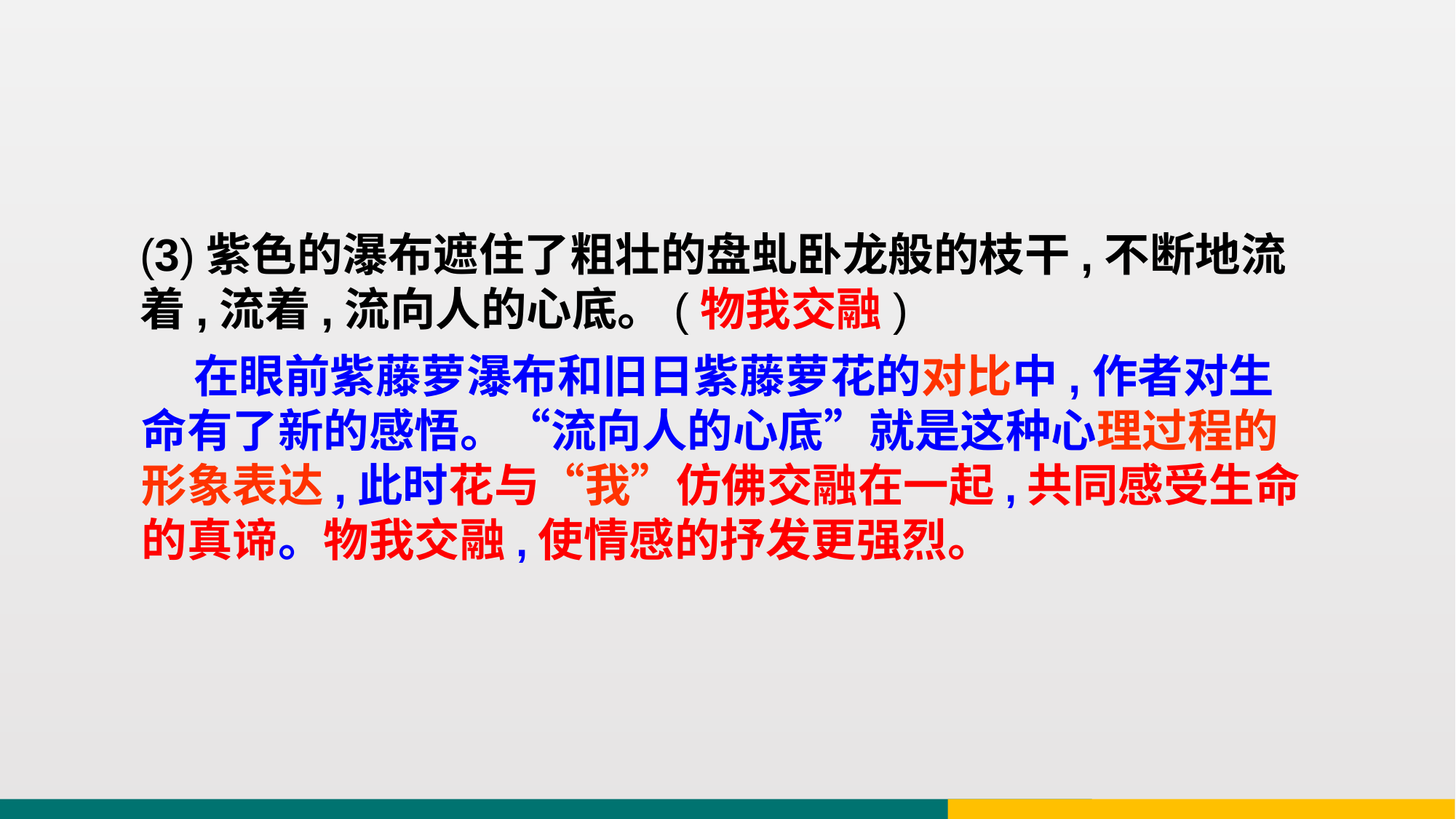

(3)紫色的瀑布遮住了粗壮的盘虬卧龙般的枝干,不断地流着,流着,流向人的心底。(物我交融)
    在眼前紫藤萝瀑布和旧日紫藤萝花的对比中,作者对生命有了新的感悟。“流向人的心底”就是这种心理过程的形象表达,此时花与“我”仿佛交融在一起,共同感受生命的真谛。物我交融,使情感的抒发更强烈。